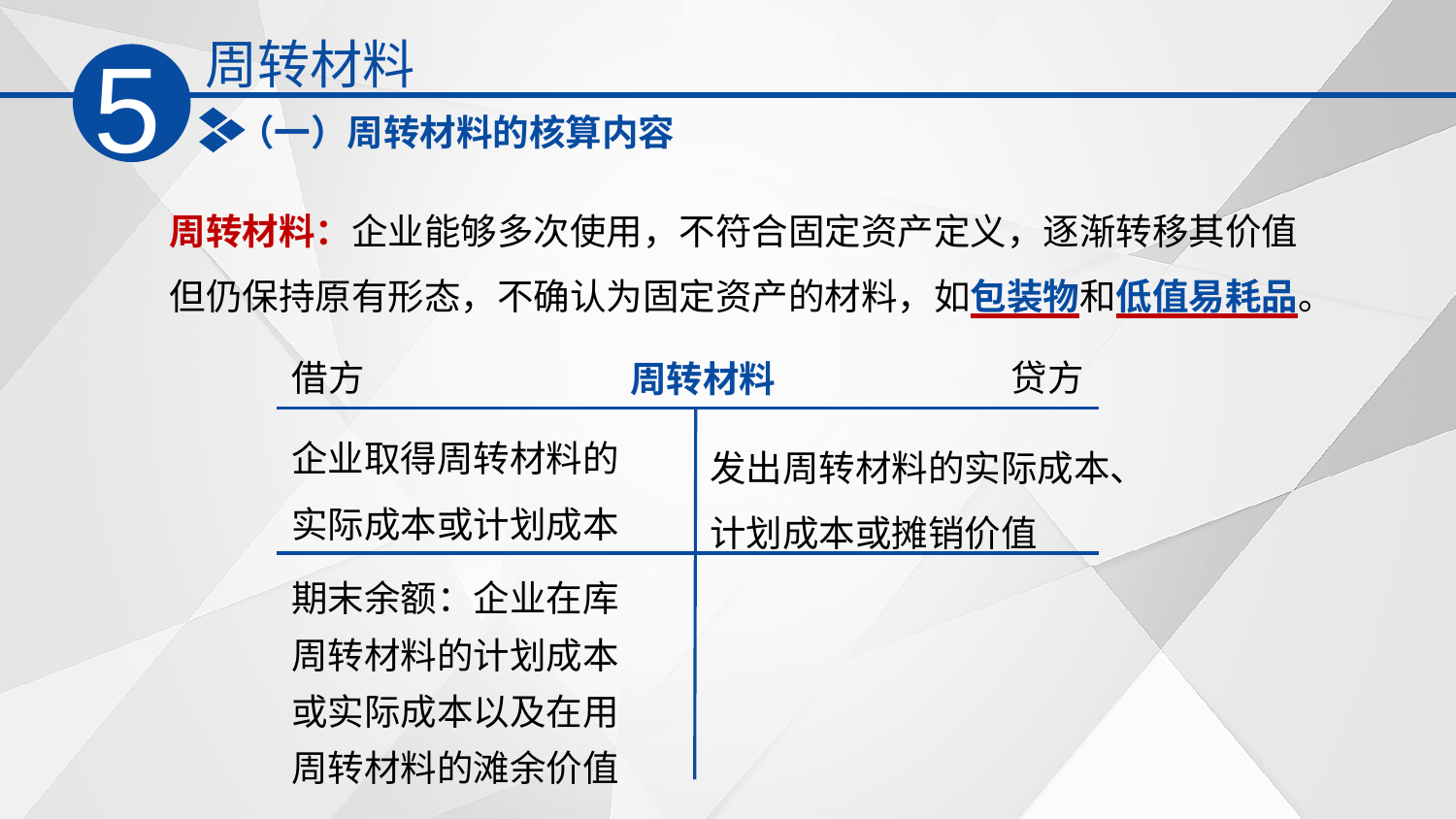

周转材料
5

（一）周转材料的核算内容

周转材料：企业能够多次使用，不符合固定资产定义，逐渐转移其价值但仍保持原有形态，不确认为固定资产的材料，如包装物和低值易耗品。
借方
贷方
周转材料
企业取得周转材料的实际成本或计划成本
发出周转材料的实际成本、计划成本或摊销价值
期末余额：企业在库周转材料的计划成本或实际成本以及在用周转材料的滩余价值